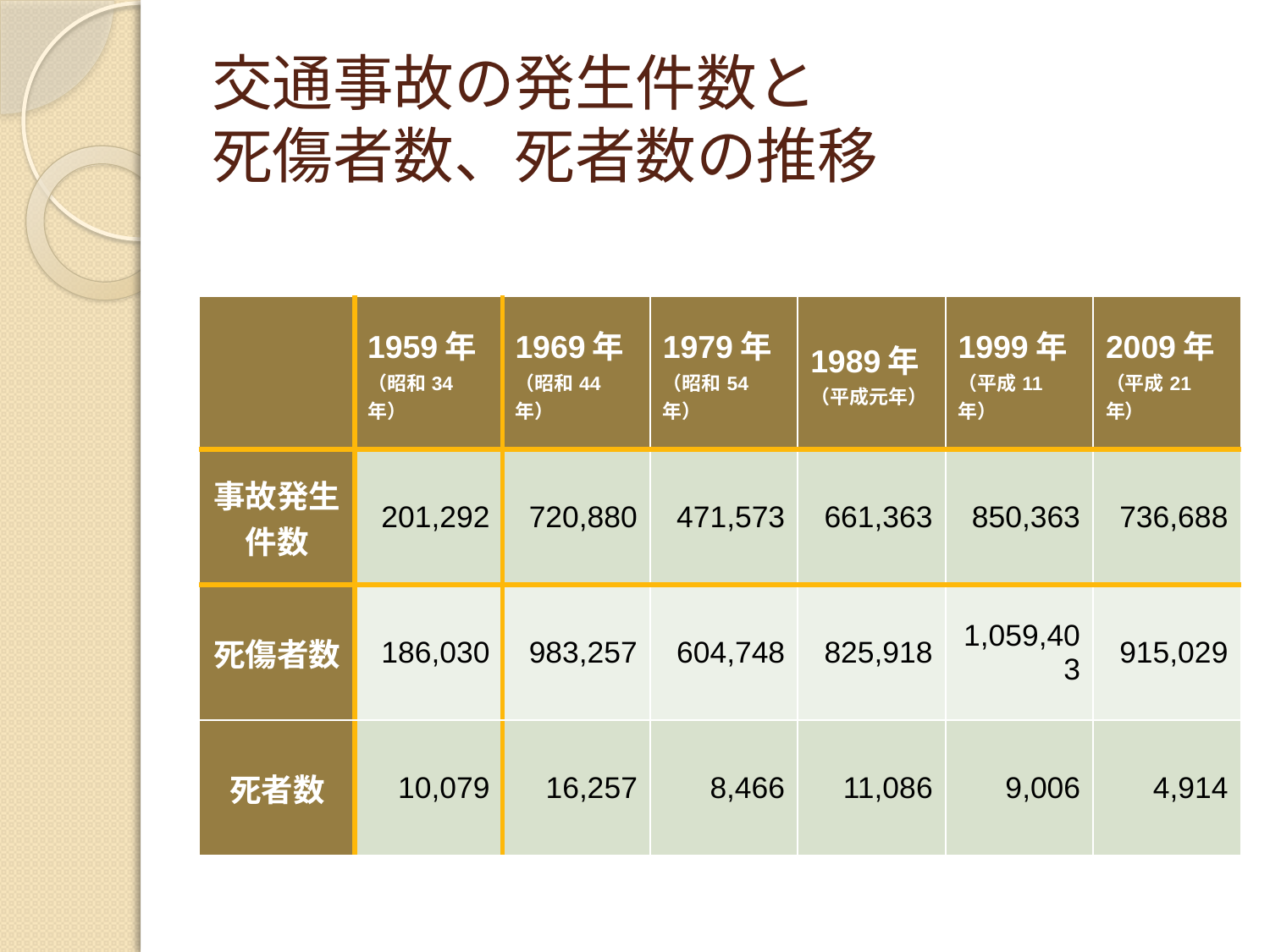

# 交通事故の発生件数と 死傷者数、死者数の推移
|  | 1959年 （昭和34年） | 1969年 （昭和44年） | 1979年 （昭和54年） | 1989年 （平成元年） | 1999年 （平成11年） | 2009年 （平成21年） |
| --- | --- | --- | --- | --- | --- | --- |
| 事故発生件数 | 201,292 | 720,880 | 471,573 | 661,363 | 850,363 | 736,688 |
| 死傷者数 | 186,030 | 983,257 | 604,748 | 825,918 | 1,059,403 | 915,029 |
| 死者数 | 10,079 | 16,257 | 8,466 | 11,086 | 9,006 | 4,914 |